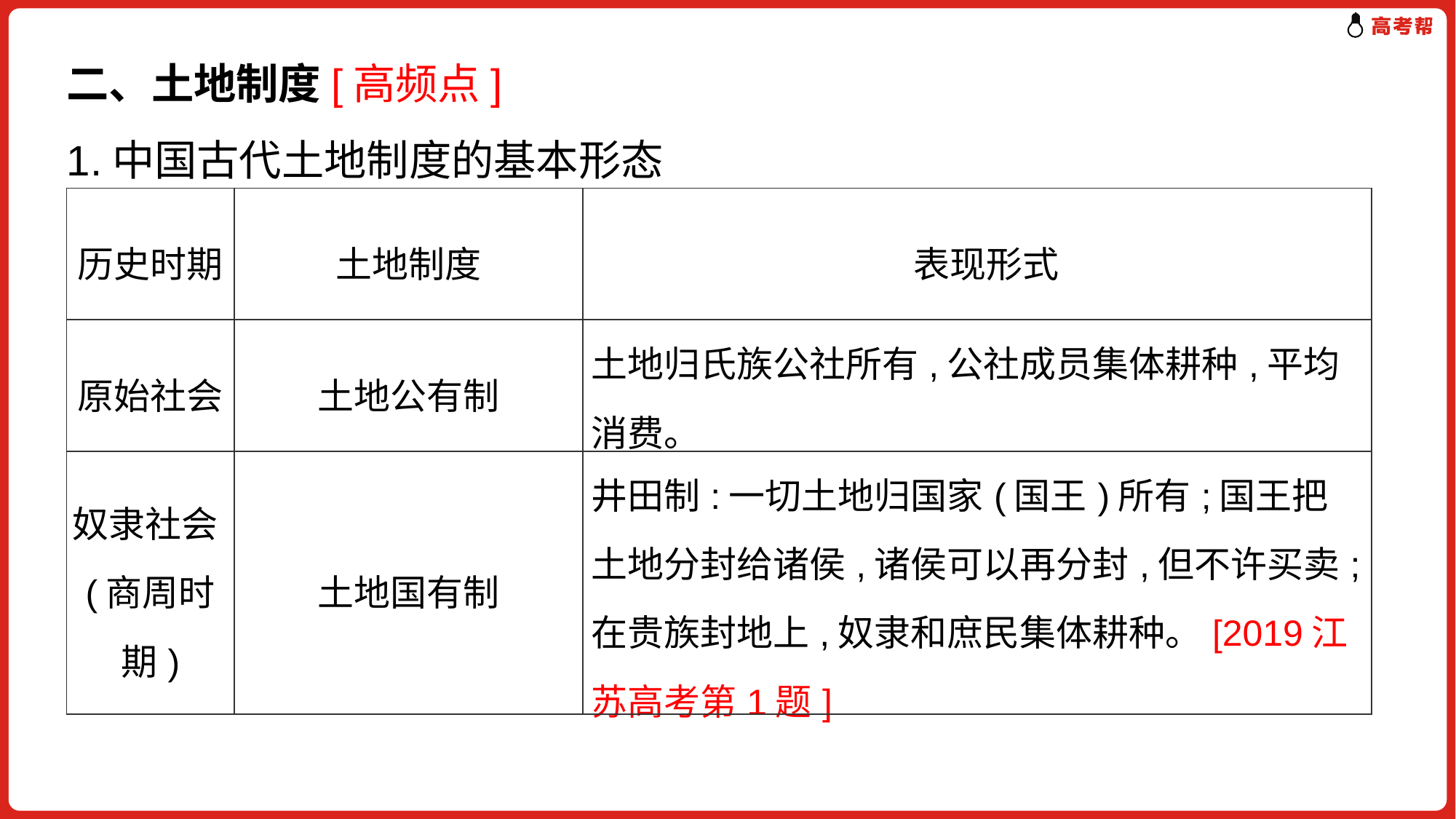

二、土地制度[高频点]
1.中国古代土地制度的基本形态
| 历史时期 | 土地制度 | 表现形式 |
| --- | --- | --- |
| 原始社会 | 土地公有制 | 土地归氏族公社所有,公社成员集体耕种,平均消费。 |
| 奴隶社会(商周时期) | 土地国有制 | 井田制:一切土地归国家(国王)所有;国王把土地分封给诸侯,诸侯可以再分封,但不许买卖;在贵族封地上,奴隶和庶民集体耕种。[2019江苏高考第1题] |